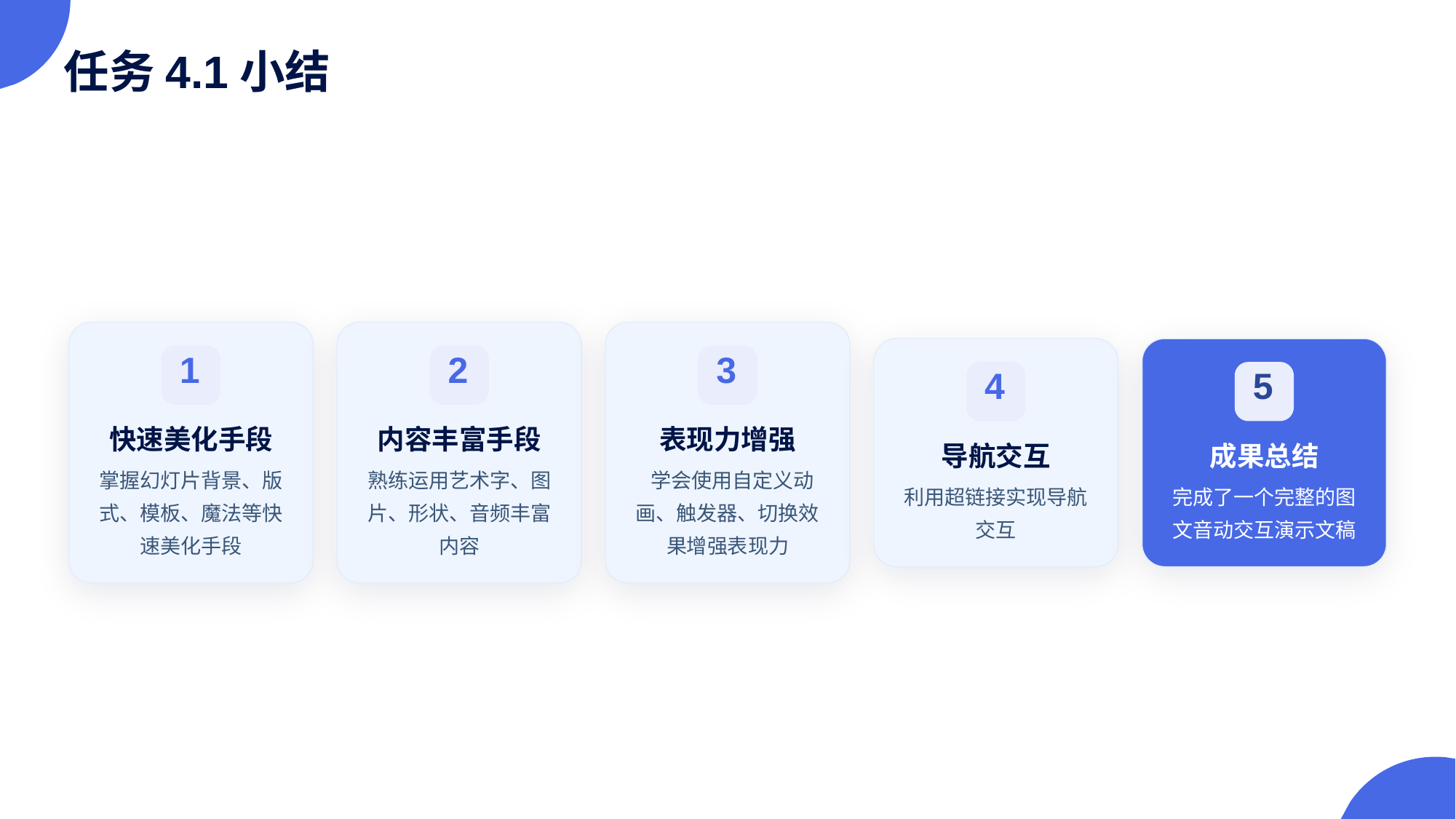

任务4.1小结

1
2
3

4
5
快速美化手段
内容丰富手段
表现力增强
导航交互
成果总结
掌握幻灯片背景、版式、模板、魔法等快速美化手段
熟练运用艺术字、图片、形状、音频丰富内容
学会使用自定义动画、触发器、切换效果增强表现力
利用超链接实现导航交互
完成了一个完整的图文音动交互演示文稿